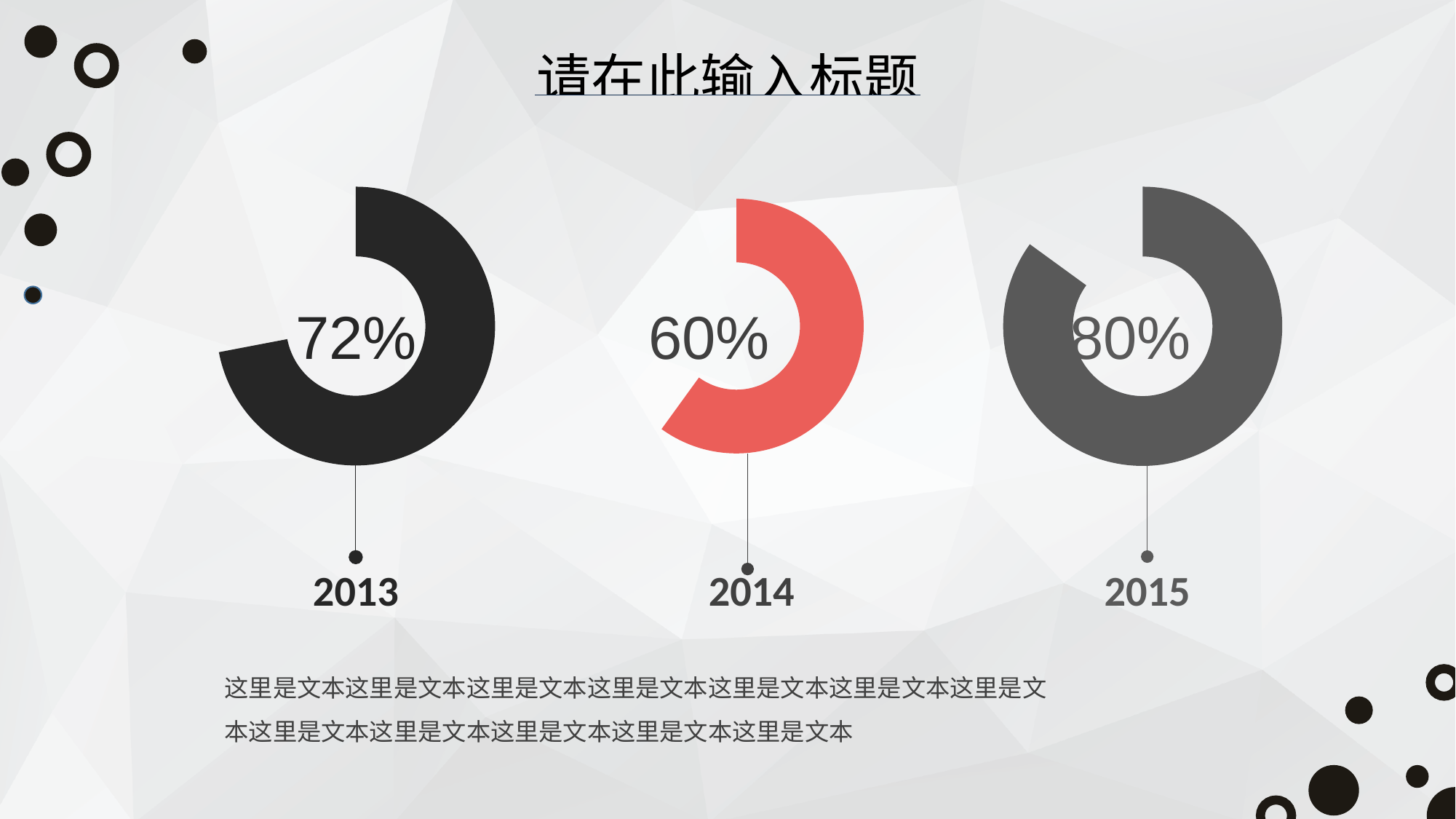

请在此输入标题

### Chart

| Category | 销售额 |
|---|---|
| 第一季度 | 72.0 |
|  | None |
|  | None |
| 第四季度 | 28.0 |

### Chart

| Category | 销售额 |
|---|---|
| 第一季度 | 60.0 |
|  | None |
|  | None |
| 第四季度 | 40.0 |

### Chart

| Category | 销售额 |
|---|---|
| 第一季度 | 85.0 |
|  | None |
|  | None |
| 第四季度 | 15.0 |

72%
60%
80%

2013
2014
2015
这里是文本这里是文本这里是文本这里是文本这里是文本这里是文本这里是文本这里是文本这里是文本这里是文本这里是文本这里是文本